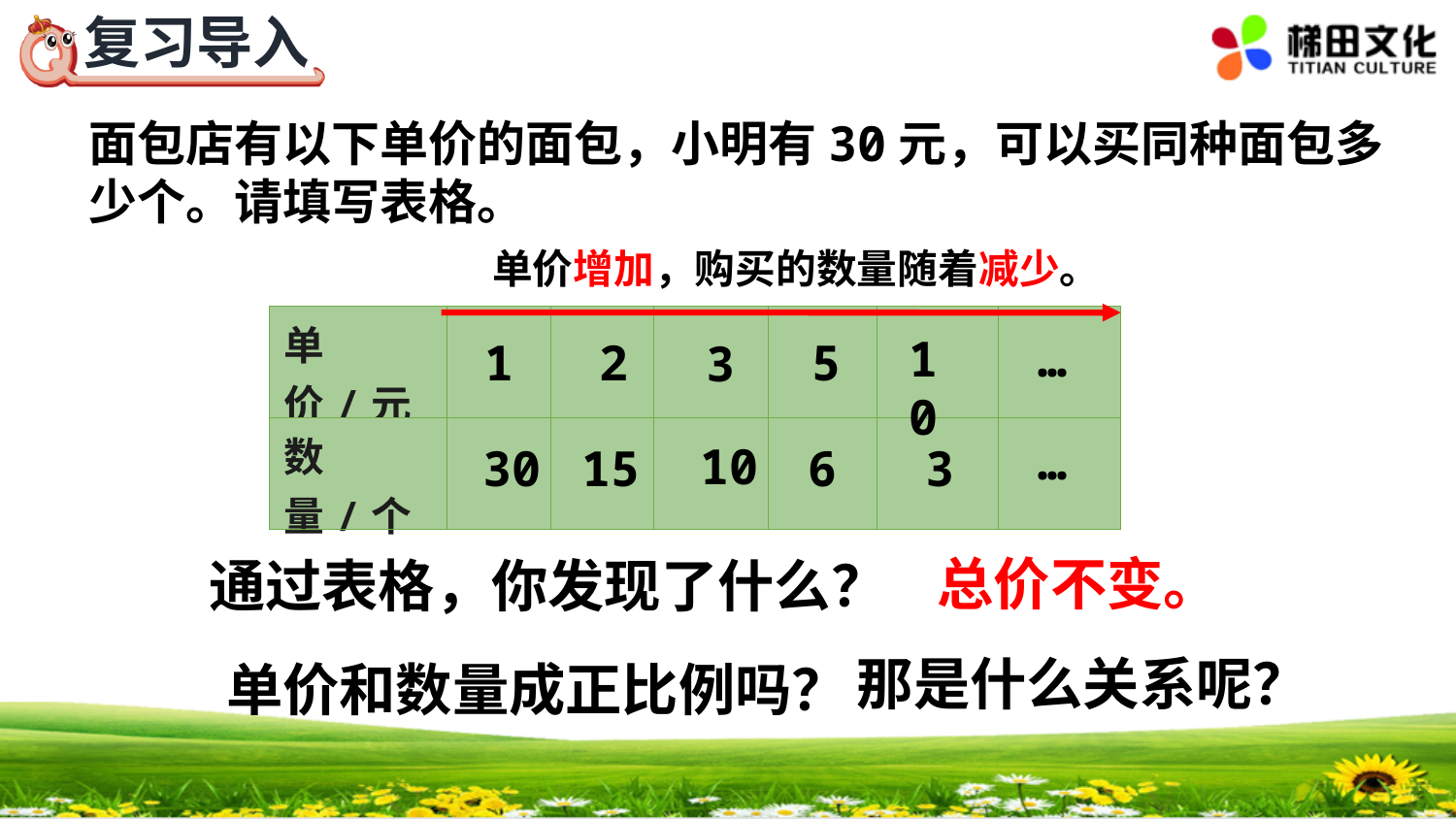

面包店有以下单价的面包，小明有30元，可以买同种面包多少个。请填写表格。
单价增加，购买的数量随着减少。
| 单价/元 |  |  |  |  |  |  |
| --- | --- | --- | --- | --- | --- | --- |
| 数量/个 |  |  |  |  |  |  |
10
…
1
2
5
3
…
10
30
15
6
3
总价不变。
通过表格，你发现了什么？
那是什么关系呢？
单价和数量成正比例吗？